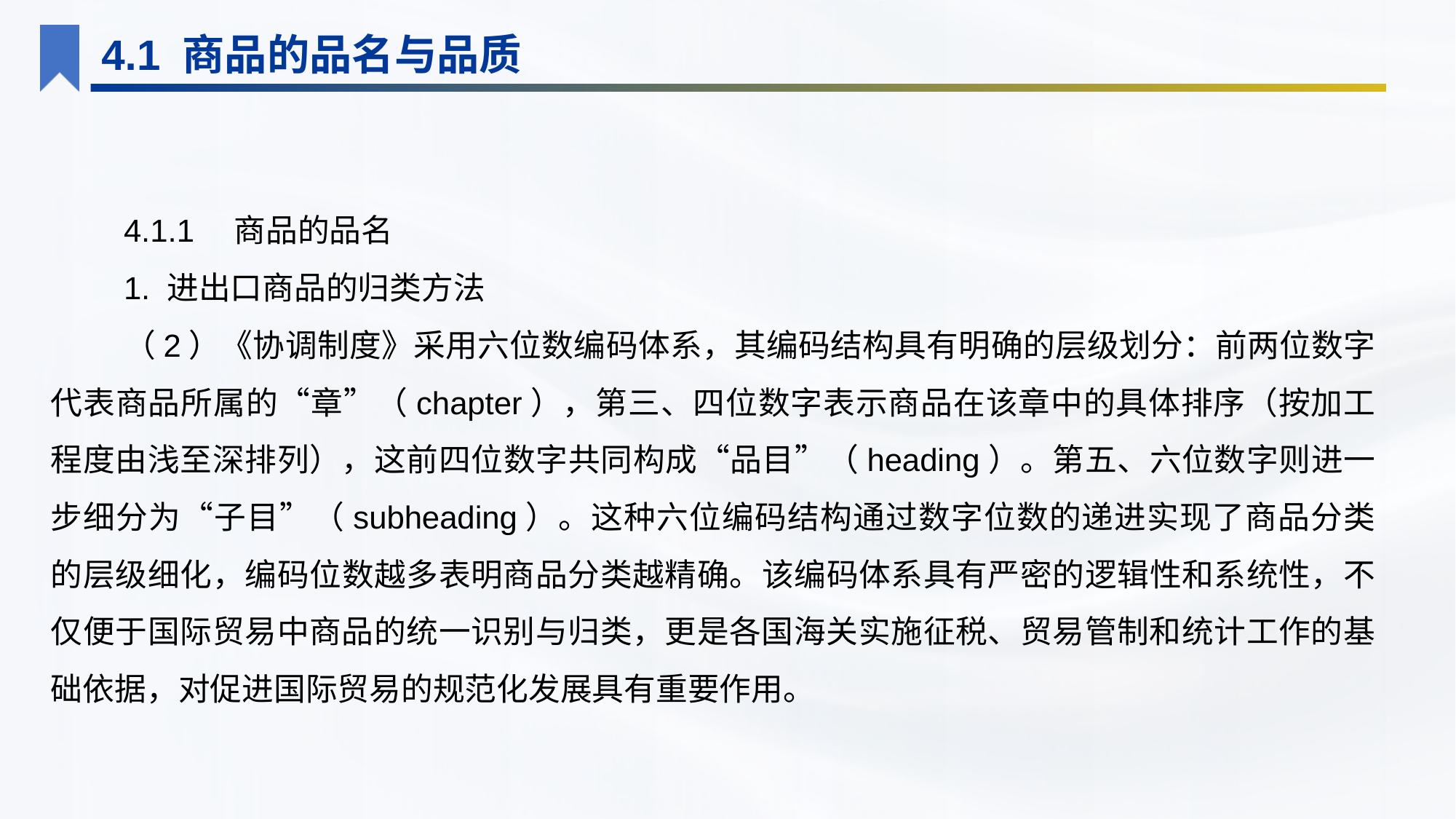

4.1 商品的品名与品质
4.1.1　商品的品名
1. 进出口商品的归类方法
（2）《协调制度》采用六位数编码体系，其编码结构具有明确的层级划分：前两位数字代表商品所属的“章”（chapter），第三、四位数字表示商品在该章中的具体排序（按加工程度由浅至深排列），这前四位数字共同构成“品目”（heading）。第五、六位数字则进一步细分为“子目”（subheading）。这种六位编码结构通过数字位数的递进实现了商品分类的层级细化，编码位数越多表明商品分类越精确。该编码体系具有严密的逻辑性和系统性，不仅便于国际贸易中商品的统一识别与归类，更是各国海关实施征税、贸易管制和统计工作的基础依据，对促进国际贸易的规范化发展具有重要作用。